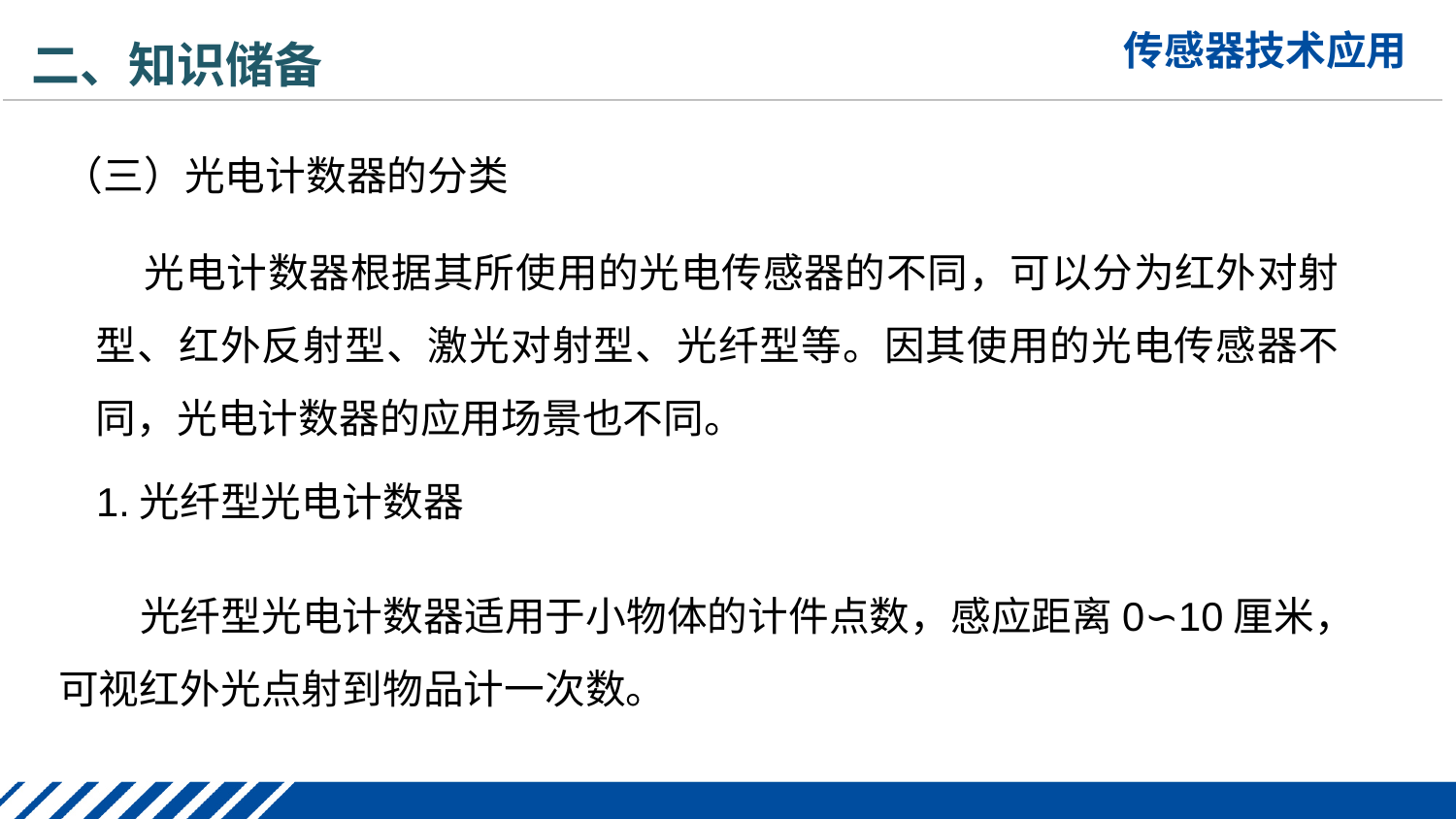

二、知识储备
（三）光电计数器的分类
光电计数器根据其所使用的光电传感器的不同，可以分为红外对射型、红外反射型、激光对射型、光纤型等。因其使用的光电传感器不同，光电计数器的应用场景也不同。
1.光纤型光电计数器
        光纤型光电计数器适用于小物体的计件点数，感应距离0∽10厘米，可视红外光点射到物品计一次数。